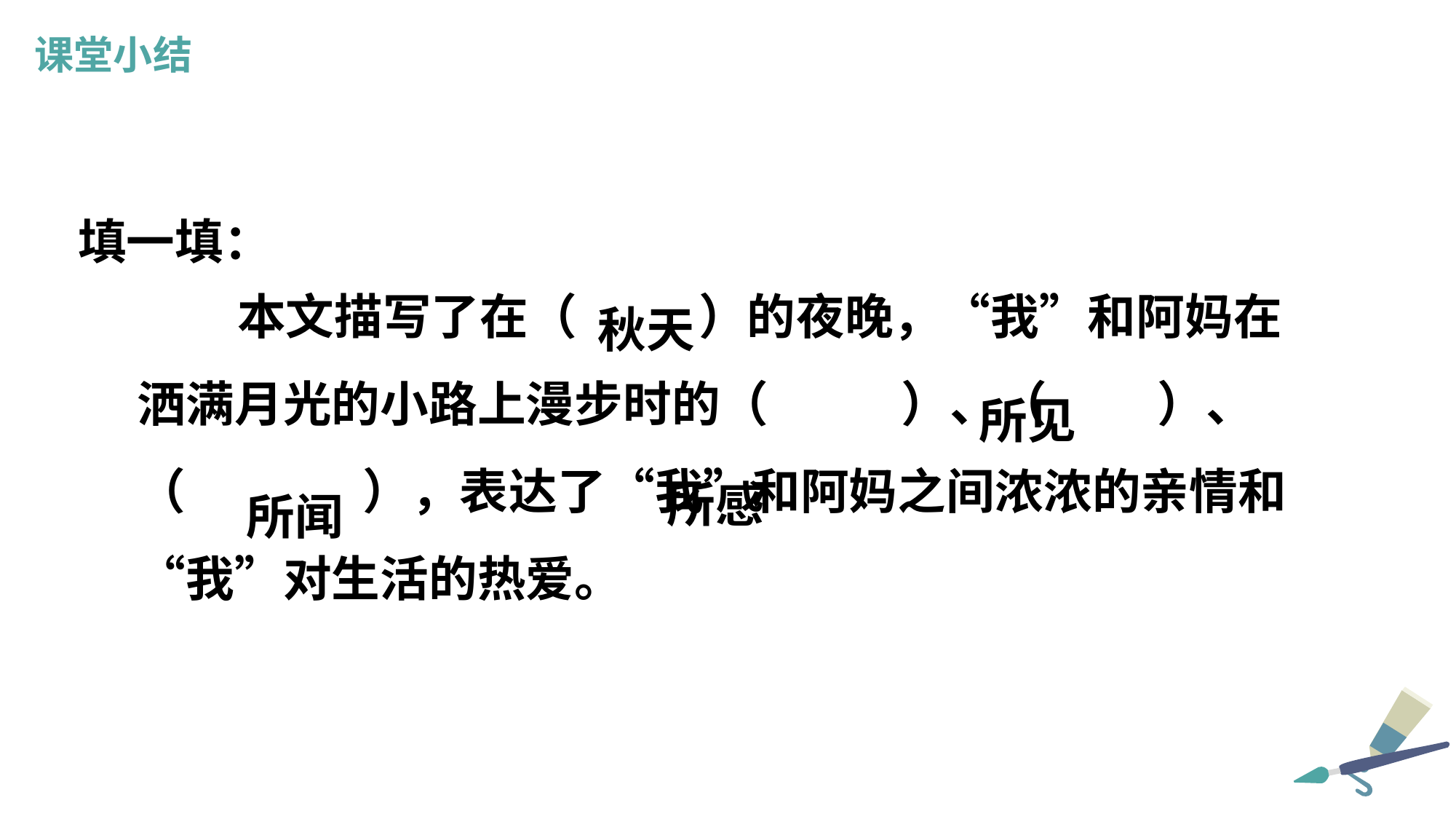

课堂小结

本文描写了在（           ）的夜晚，“我”和阿妈在洒满月光的小路上漫步时的（            ）、（          ）、（                ），表达了“我”和阿妈之间浓浓的亲情和“我”对生活的热爱。
填一填：
秋天
所见
所感
所闻